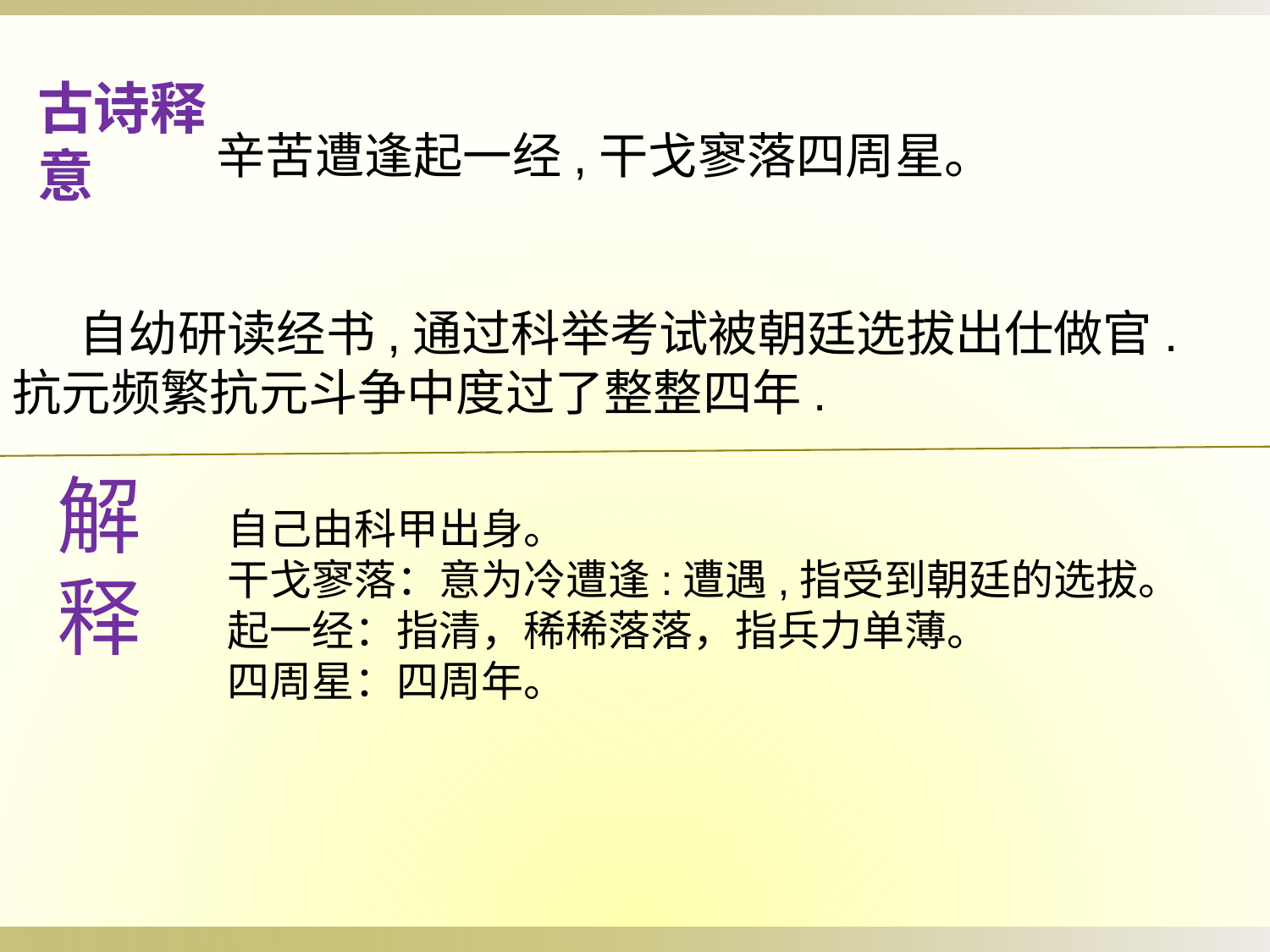

辛苦遭逢起一经,干戈寥落四周星。

     自幼研读经书,通过科举考试被朝廷选拔出仕做官.抗元频繁抗元斗争中度过了整整四年.

古诗释意
解
释
自己由科甲出身。
干戈寥落：意为冷遭逢:遭遇,指受到朝廷的选拔。
起一经：指清，稀稀落落，指兵力单薄。
四周星：四周年。